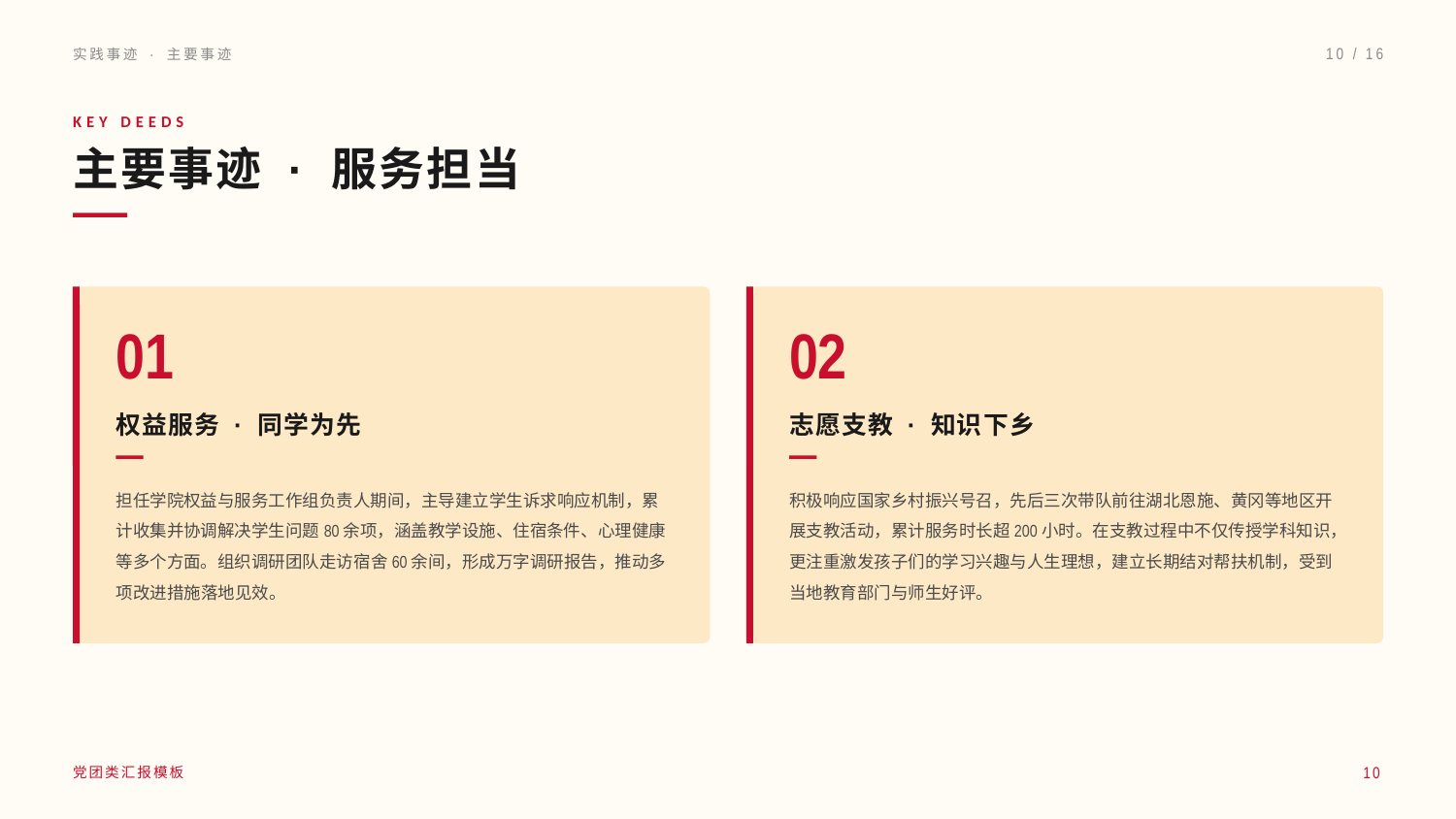

实践事迹 · 主要事迹
10 / 16
KEY DEEDS
主要事迹 · 服务担当

01
02
权益服务 · 同学为先
志愿支教 · 知识下乡

担任学院权益与服务工作组负责人期间，主导建立学生诉求响应机制，累计收集并协调解决学生问题80余项，涵盖教学设施、住宿条件、心理健康等多个方面。组织调研团队走访宿舍60余间，形成万字调研报告，推动多项改进措施落地见效。
积极响应国家乡村振兴号召，先后三次带队前往湖北恩施、黄冈等地区开展支教活动，累计服务时长超200小时。在支教过程中不仅传授学科知识，更注重激发孩子们的学习兴趣与人生理想，建立长期结对帮扶机制，受到当地教育部门与师生好评。
10
党团类汇报模板